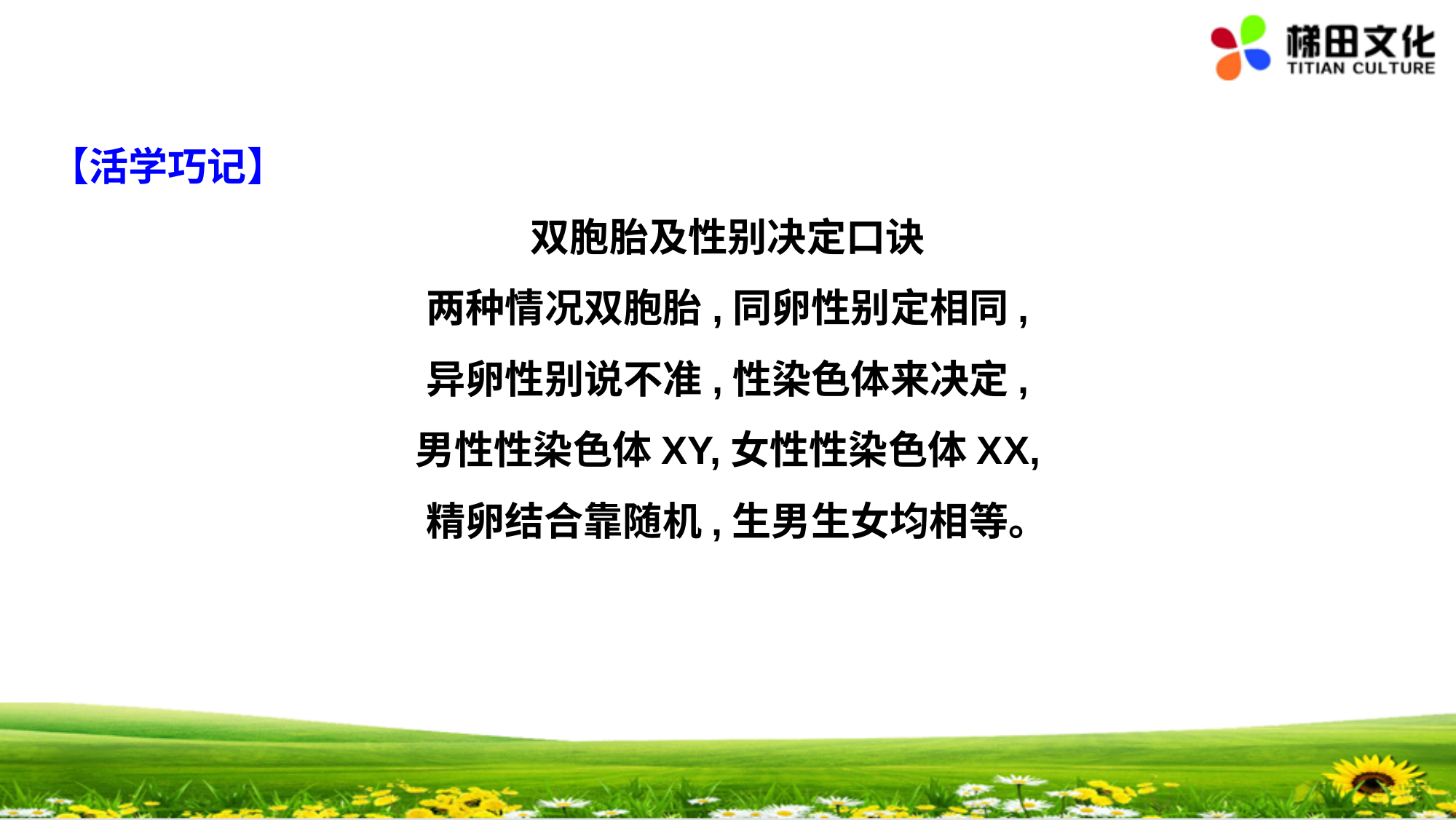

【活学巧记】
双胞胎及性别决定口诀
两种情况双胞胎,同卵性别定相同,
异卵性别说不准,性染色体来决定,
男性性染色体XY,女性性染色体XX,
 精卵结合靠随机,生男生女均相等。